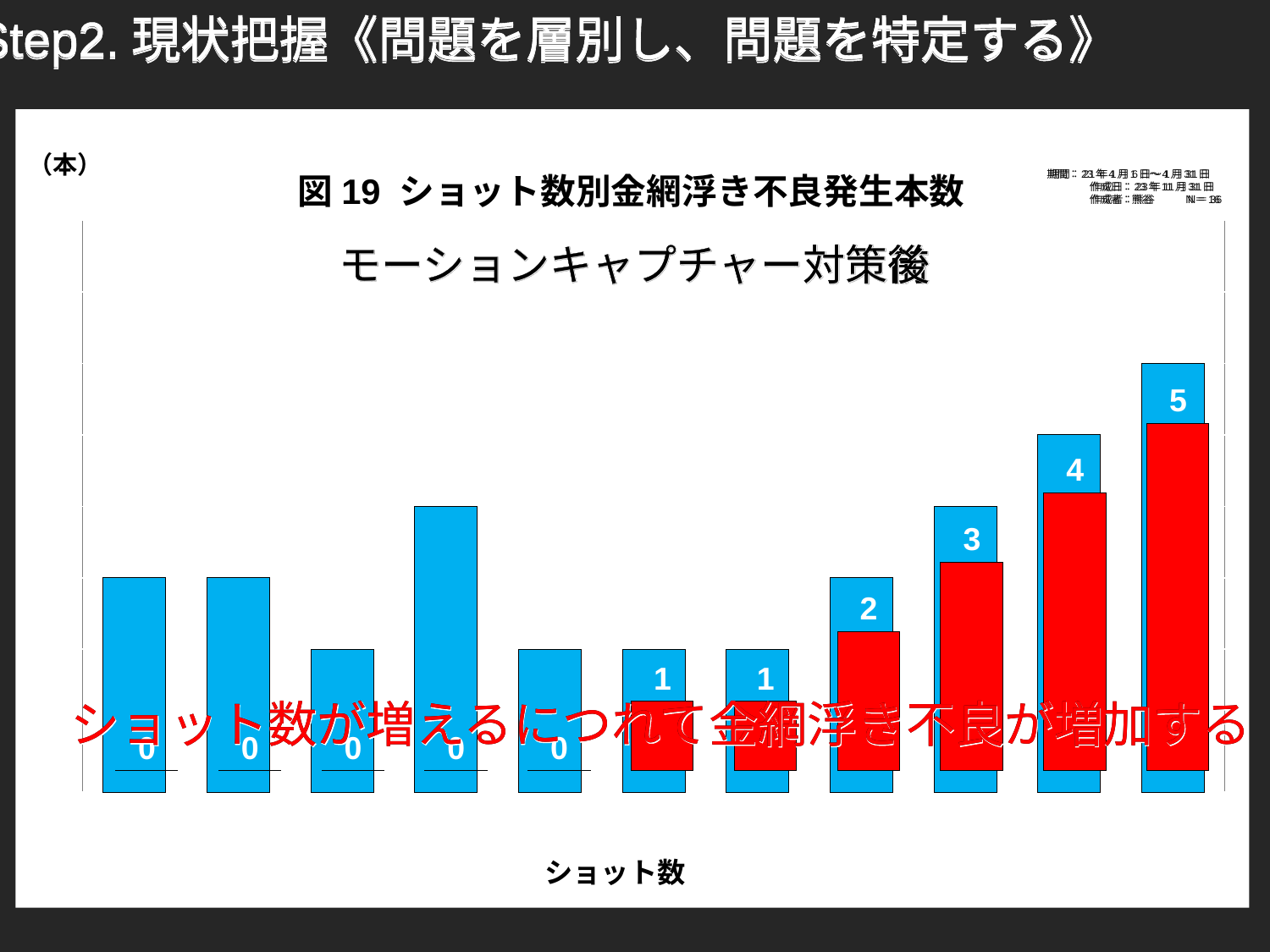

Step2.現状把握《問題を層別し、問題を特定する》
Step2.現状把握《問題を層別し、問題を特定する》
Step2.現状把握《問題を層別し、問題を特定する》

（本）
期間：23年4月1日～4月31日
　　　　作成日：23年11月31日
　　　　作成者：熊谷　　　Ｎ＝16
期間：21年1月6日～1月31日
　　　　作成日：23年11月31日
　　　　作成者：熊谷　　　Ｎ＝36
図19 ショット数別金網浮き不良発生本数

### Chart

| Category | モーションキャプチャー後 |
|---|---|
| 0 | 0.0 |
| 200 | 0.0 |
| 400 | 0.0 |
| 600 | 0.0 |
| 800 | 0.0 |
| 1000 | 1.0 |
| 1200 | 1.0 |
| 1400 | 2.0 |
| 1600 | 3.0 |
| 1800 | 4.0 |
| 2000 | 5.0 |

### Chart

| Category | モーションキャプチャー前 |
|---|---|
| 0 | 3.0 |
| 200 | 3.0 |
| 400 | 2.0 |
| 600 | 4.0 |
| 800 | 2.0 |
| 1000 | 2.0 |
| 1200 | 2.0 |
| 1400 | 3.0 |
| 1600 | 4.0 |
| 1800 | 5.0 |
| 2000 | 6.0 |
モーションキャプチャー対策後
モーションキャプチャー対策後
モーションキャプチャー対策後
モーションキャプチャー対策前
モーションキャプチャー対策前
モーションキャプチャー対策前
ショット数が増えるにつれて金網浮き不良が増加する
ショット数が増えるにつれて金網浮き不良が増加する
ショット数が増えるにつれて金網浮き不良が増加する
ショット数